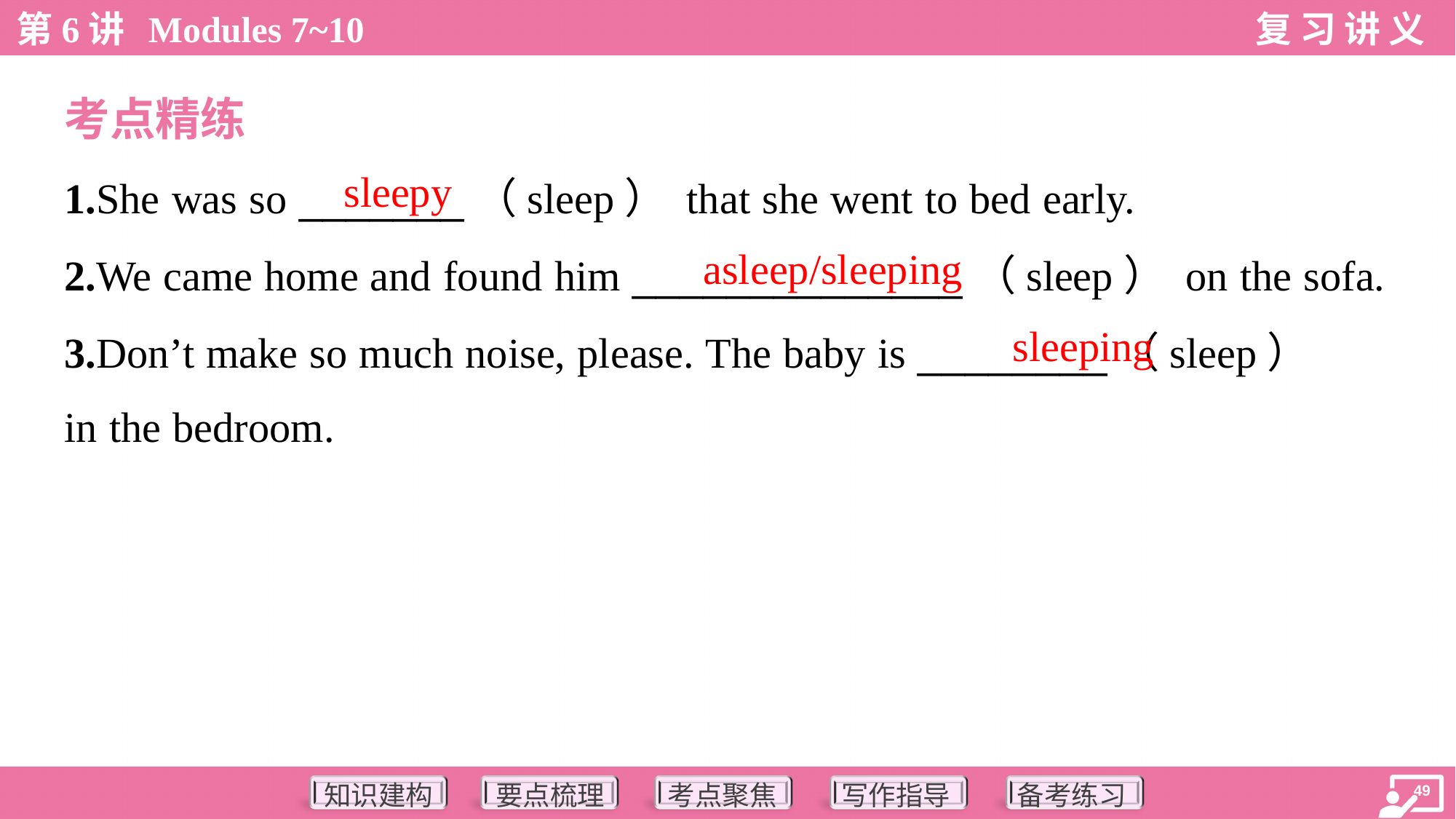

考点精练
sleepy
1.She was so _______（sleep） that she went to bed early.
2.We came home and found him ______________（sleep） on the sofa.
3.Don’t make so much noise, please. The baby is ________（sleep）
in the bedroom.
asleep/sleeping
sleeping